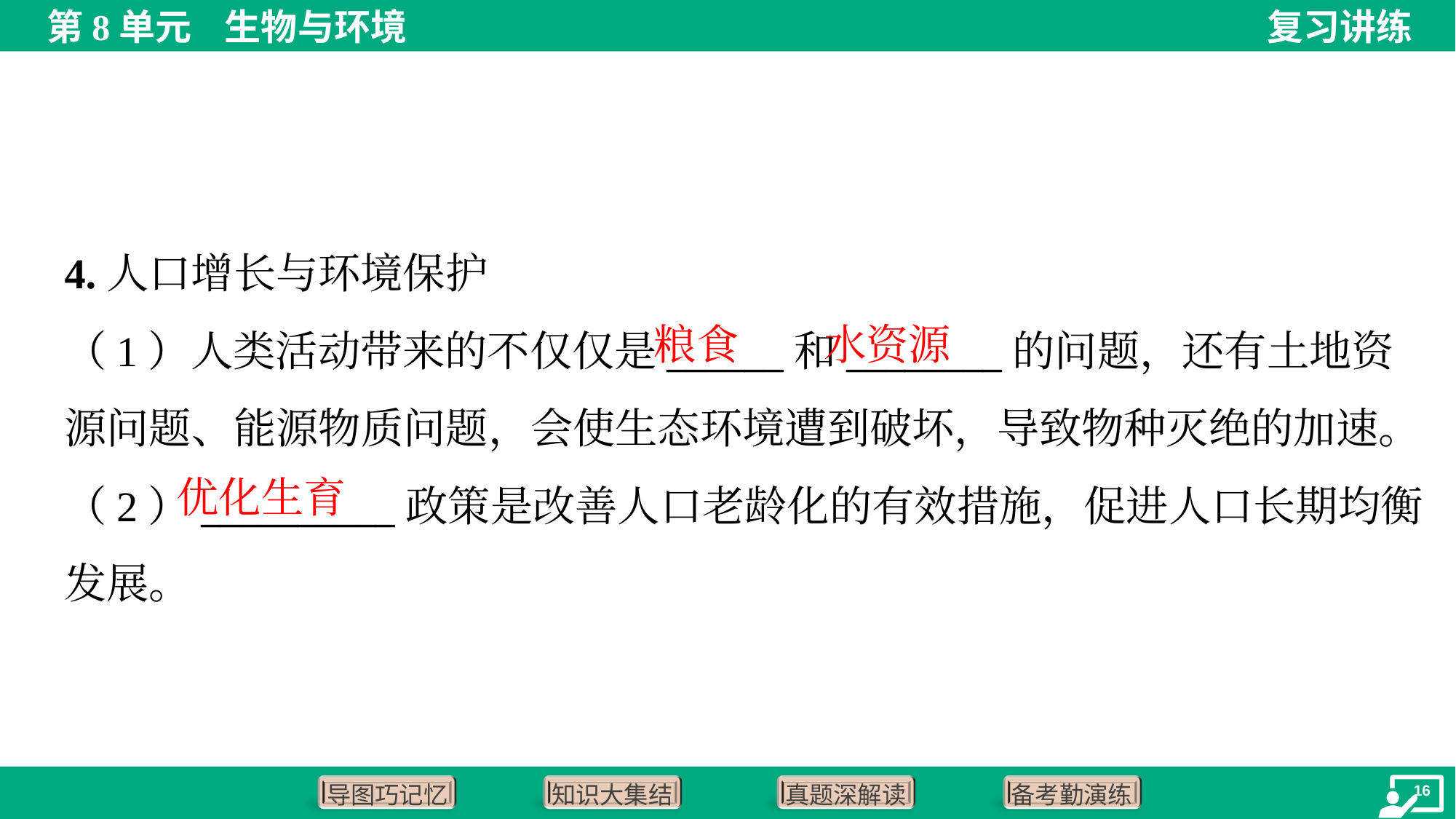

4.人口增长与环境保护
粮食
水资源
（1）人类活动带来的不仅仅是______和________的问题，还有土地资
源问题、能源物质问题，会使生态环境遭到破坏，导致物种灭绝的加速。
（2）__________政策是改善人口老龄化的有效措施，促进人口长期均衡
发展。
优化生育